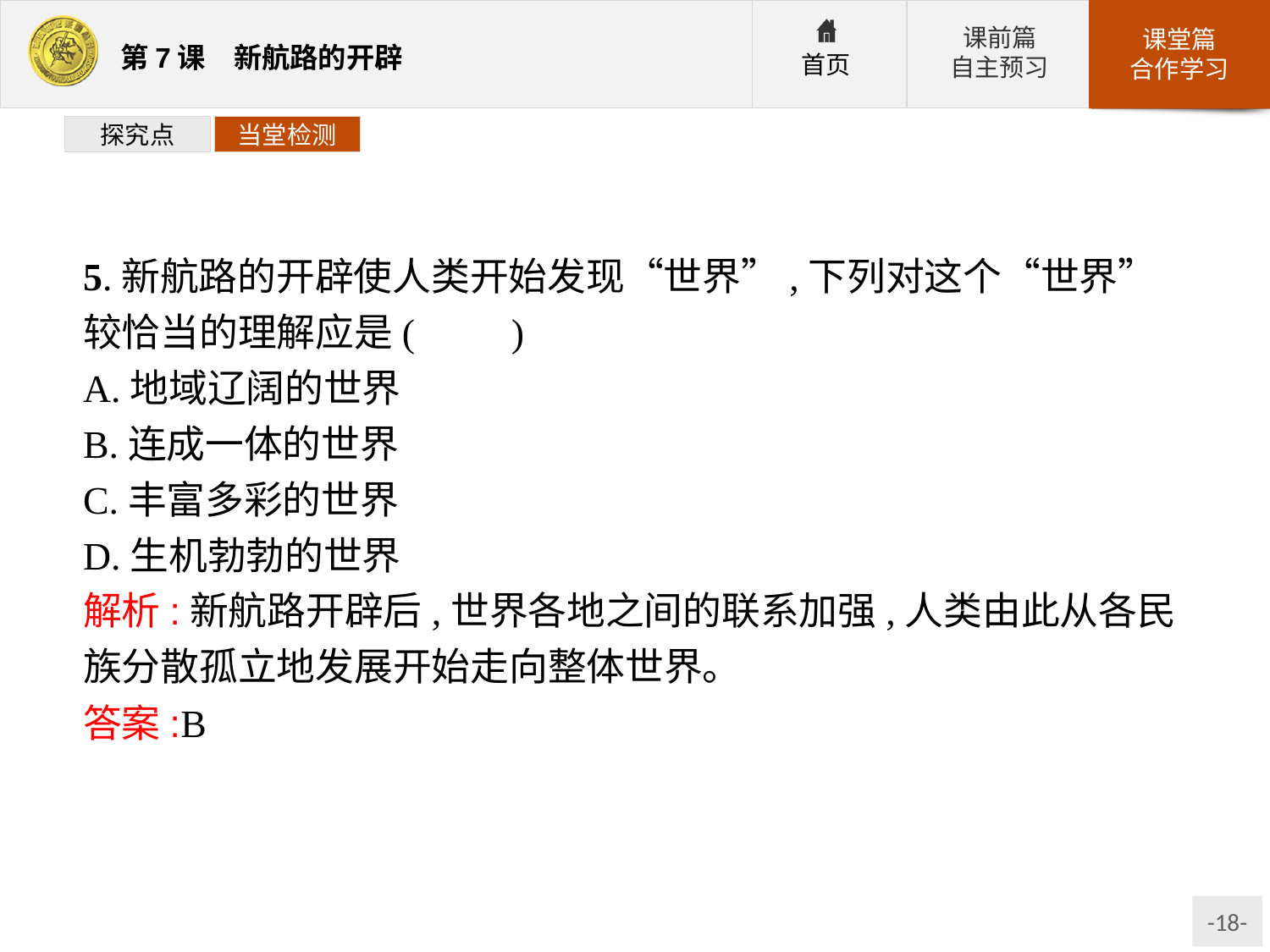

探究点
当堂检测
5.新航路的开辟使人类开始发现“世界”,下列对这个“世界”较恰当的理解应是(　　)
A.地域辽阔的世界
B.连成一体的世界
C.丰富多彩的世界
D.生机勃勃的世界
解析:新航路开辟后,世界各地之间的联系加强,人类由此从各民族分散孤立地发展开始走向整体世界。
答案:B